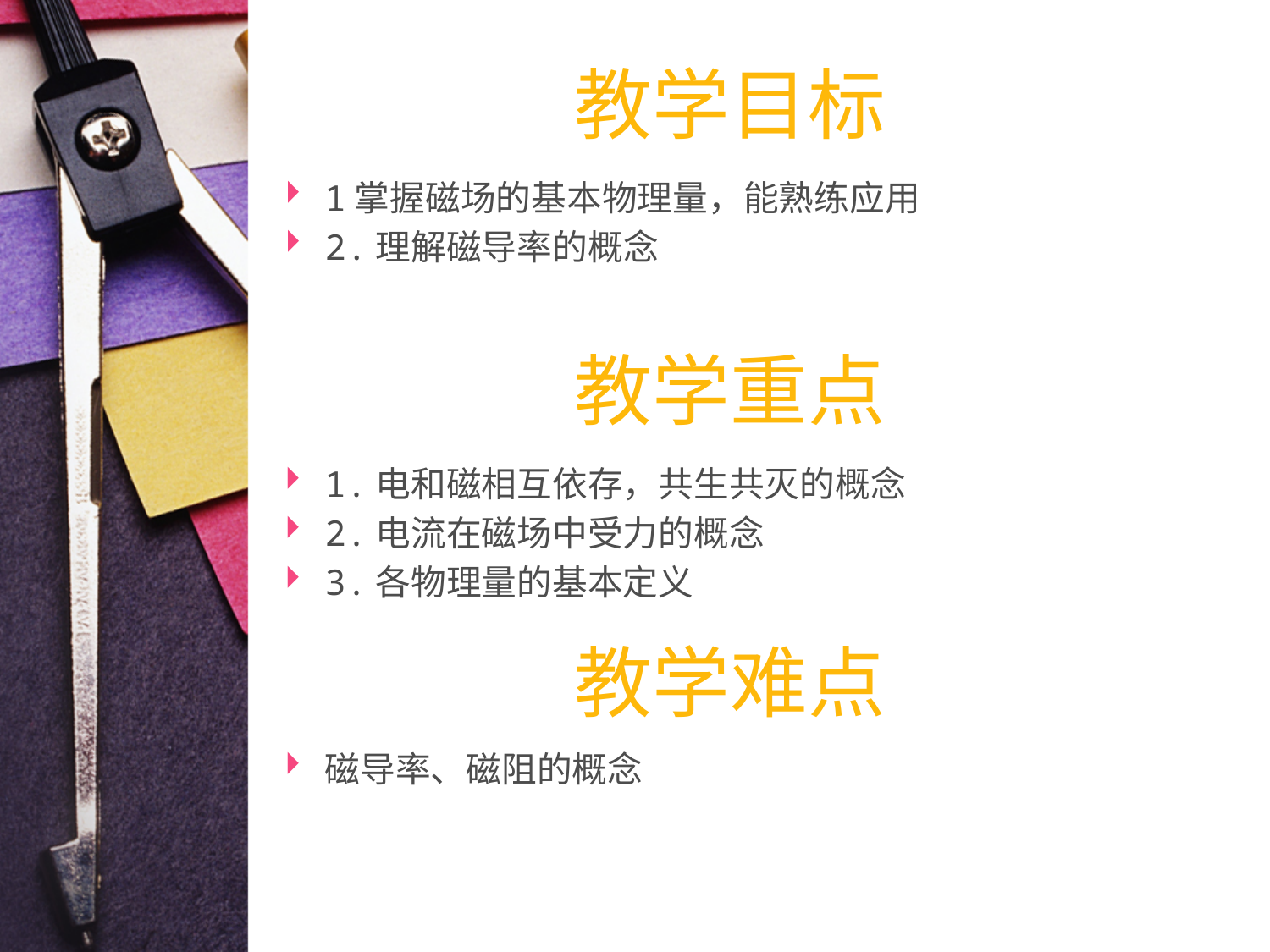

# 教学目标
1掌握磁场的基本物理量，能熟练应用
2.理解磁导率的概念
教学重点
1.电和磁相互依存，共生共灭的概念
2.电流在磁场中受力的概念
3.各物理量的基本定义
教学难点
磁导率、磁阻的概念